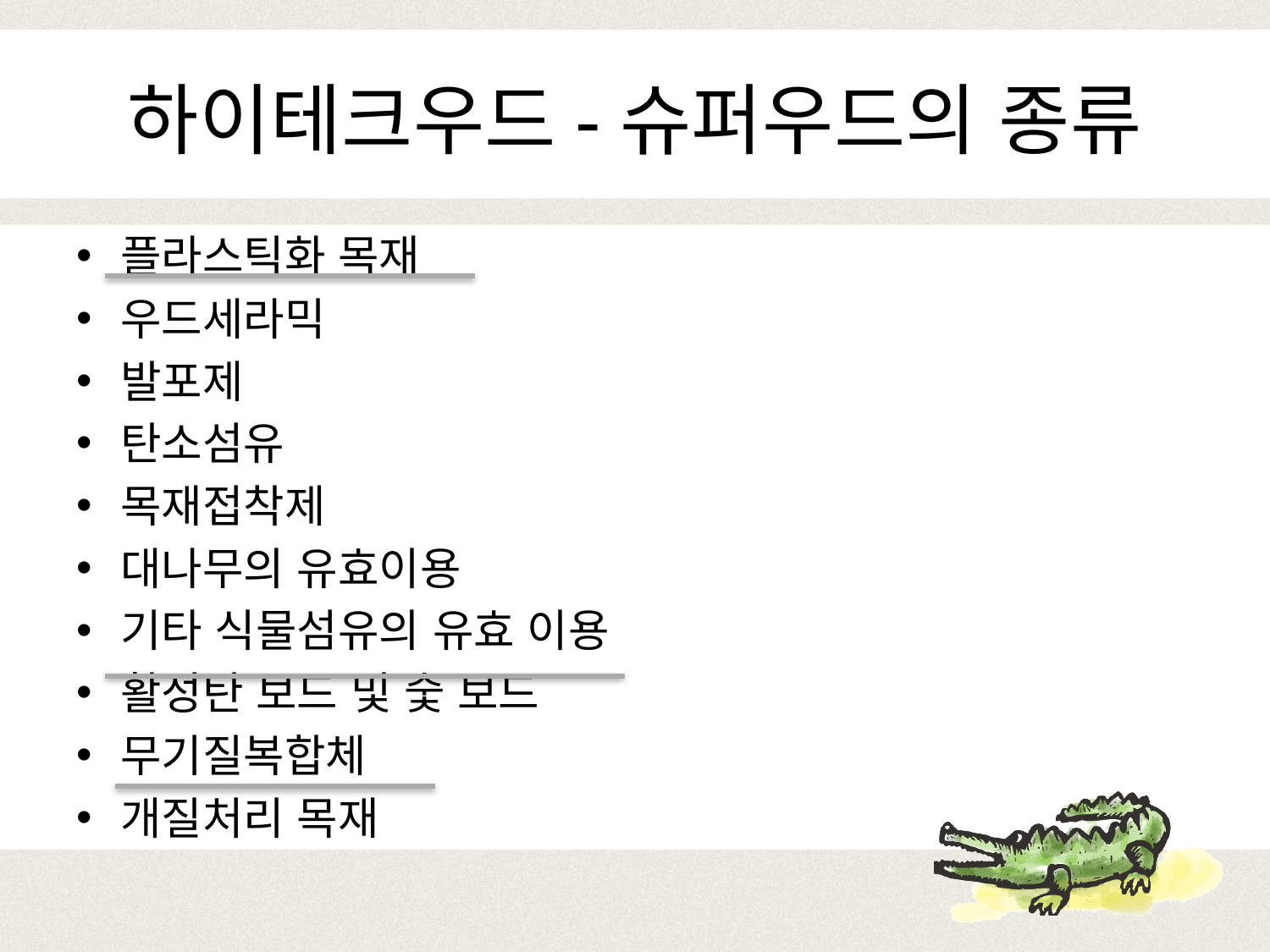

# 하이테크우드-슈퍼우드의 종류
플라스틱화 목재
우드세라믹
발포제
탄소섬유
목재접착제
대나무의 유효이용
기타 식물섬유의 유효 이용
활성탄 보드 및 숯 보드
무기질복합체
개질처리 목재